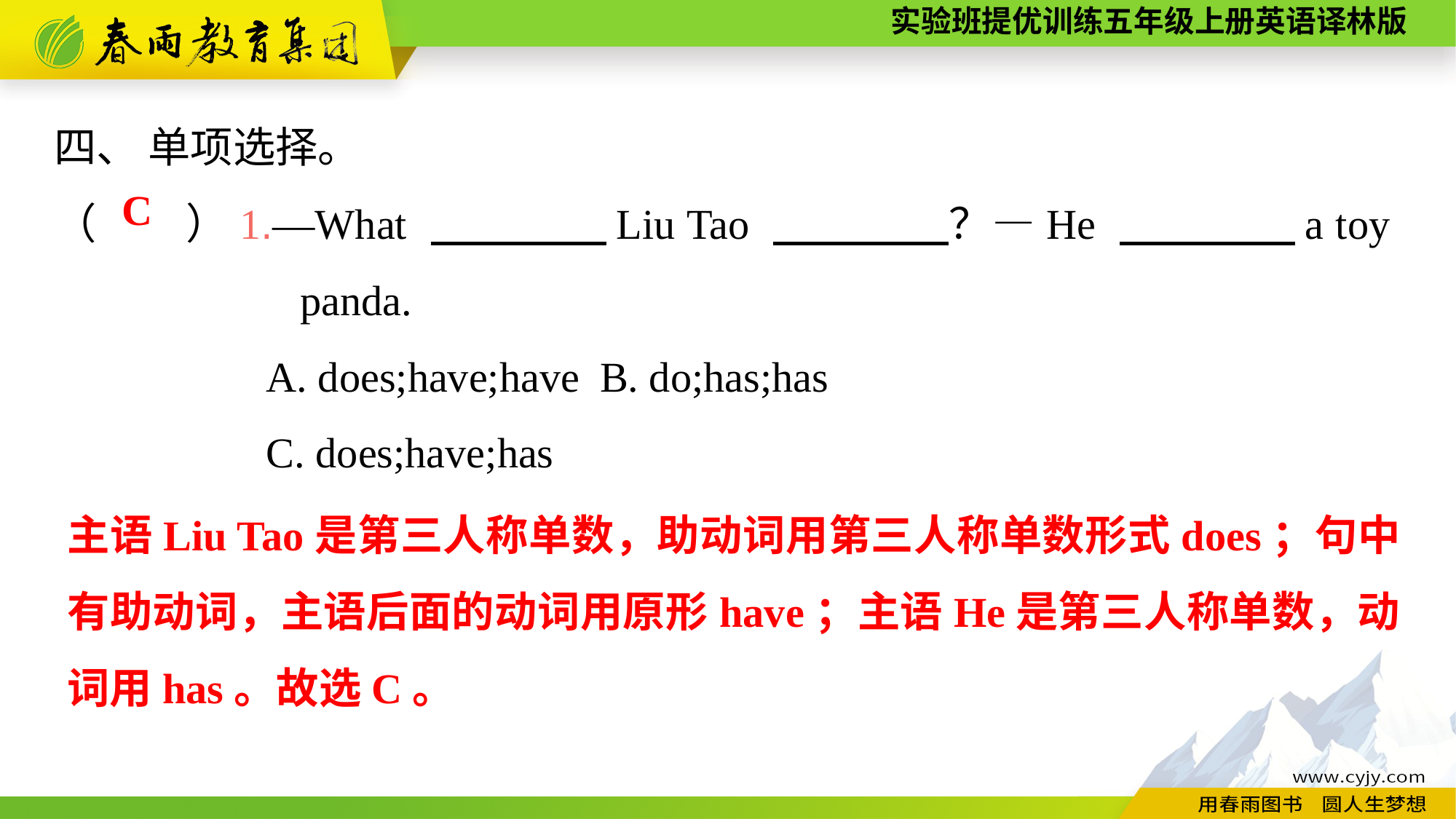

四、 单项选择。
（　　）1.—What 　　　　Liu Tao 　　　　？—He 　　　　a toy 		             panda.
A. does;have;have	B. do;has;has
C. does;have;has
C
主语Liu Tao是第三人称单数，助动词用第三人称单数形式does；句中有助动词，主语后面的动词用原形have；主语He是第三人称单数，动词用has。故选C。